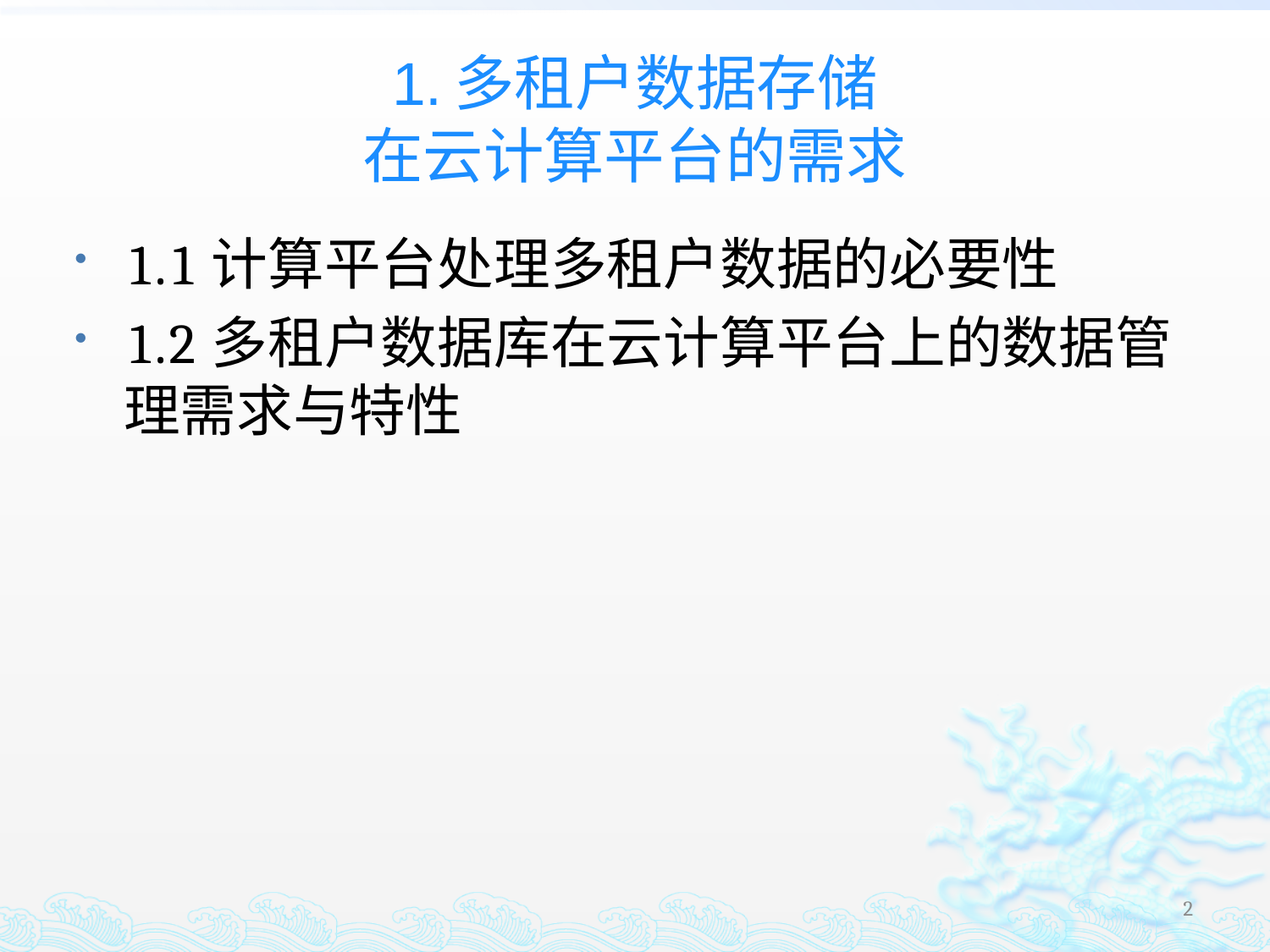

# 1.多租户数据存储 在云计算平台的需求
1.1计算平台处理多租户数据的必要性
1.2多租户数据库在云计算平台上的数据管理需求与特性
2